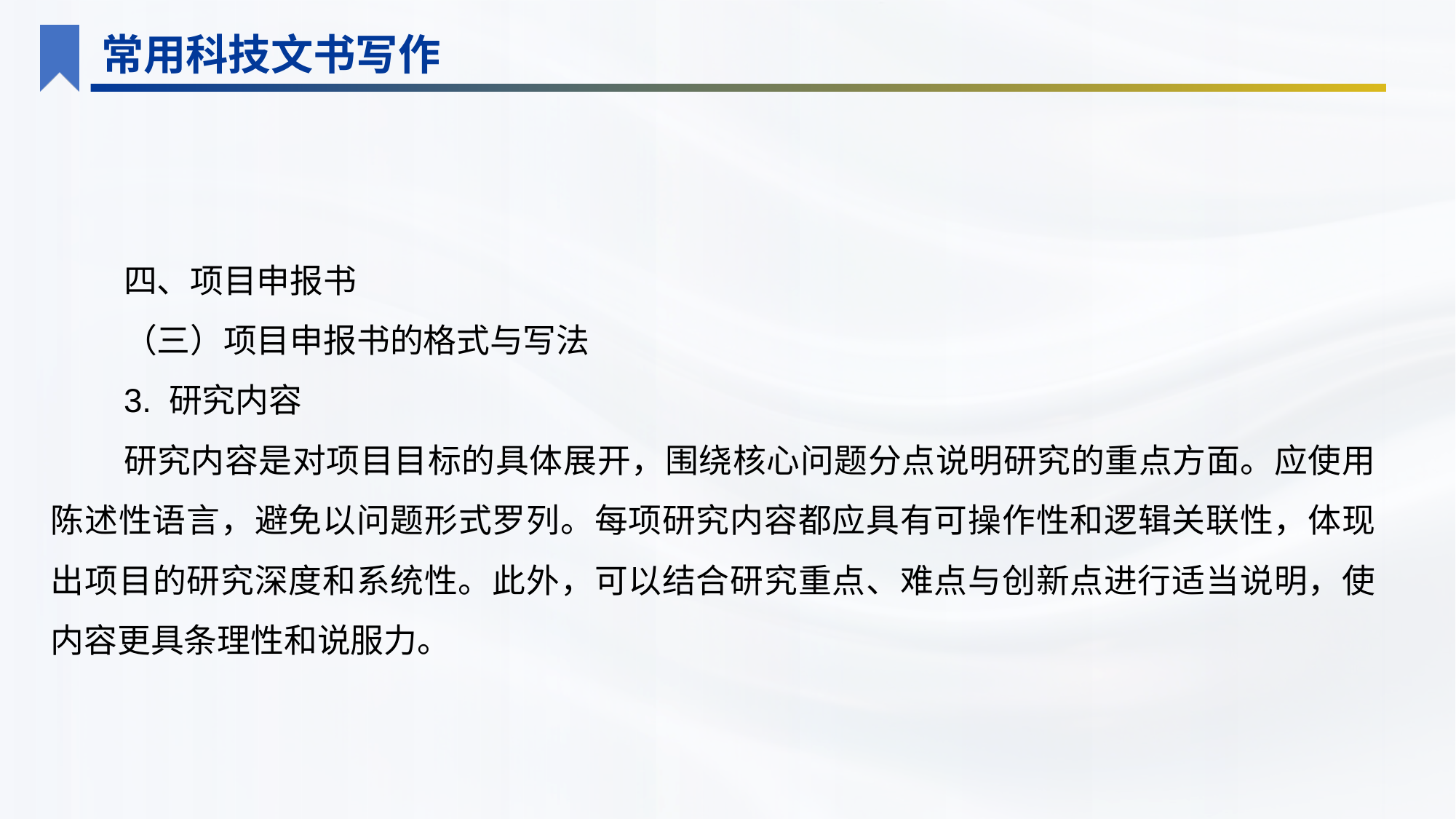

常用科技文书写作
四、项目申报书
（三）项目申报书的格式与写法
3. 研究内容
研究内容是对项目目标的具体展开，围绕核心问题分点说明研究的重点方面。应使用陈述性语言，避免以问题形式罗列。每项研究内容都应具有可操作性和逻辑关联性，体现出项目的研究深度和系统性。此外，可以结合研究重点、难点与创新点进行适当说明，使内容更具条理性和说服力。